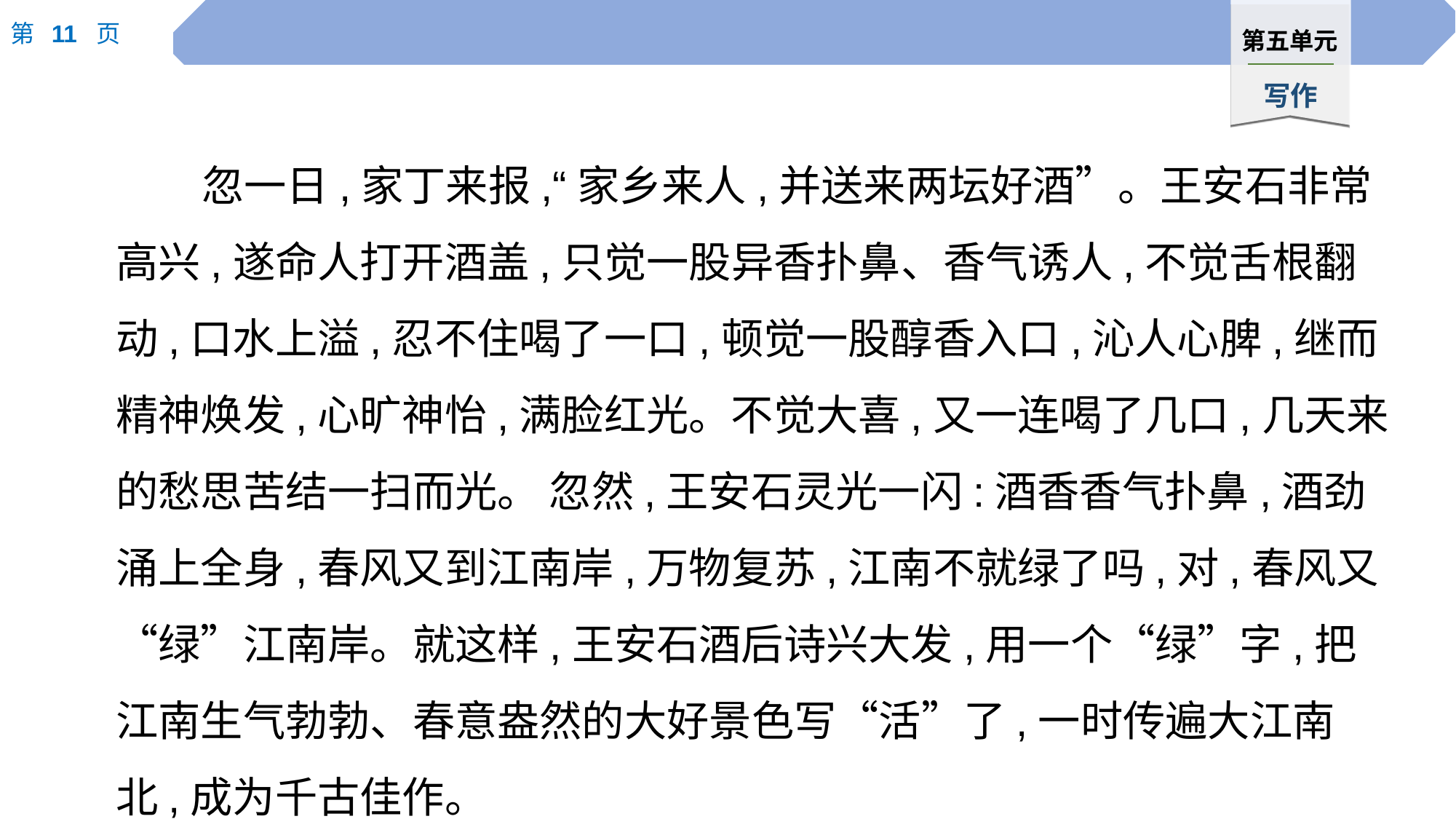

忽一日,家丁来报,“家乡来人,并送来两坛好酒”。王安石非常高兴,遂命人打开酒盖,只觉一股异香扑鼻、香气诱人,不觉舌根翻动,口水上溢,忍不住喝了一口,顿觉一股醇香入口,沁人心脾,继而精神焕发,心旷神怡,满脸红光。不觉大喜,又一连喝了几口,几天来的愁思苦结一扫而光。 忽然,王安石灵光一闪:酒香香气扑鼻,酒劲涌上全身,春风又到江南岸,万物复苏,江南不就绿了吗,对,春风又“绿”江南岸。就这样,王安石酒后诗兴大发,用一个“绿”字,把江南生气勃勃、春意盎然的大好景色写“活”了,一时传遍大江南北,成为千古佳作。
1.读完故事,说说你从中悟出的哲理。